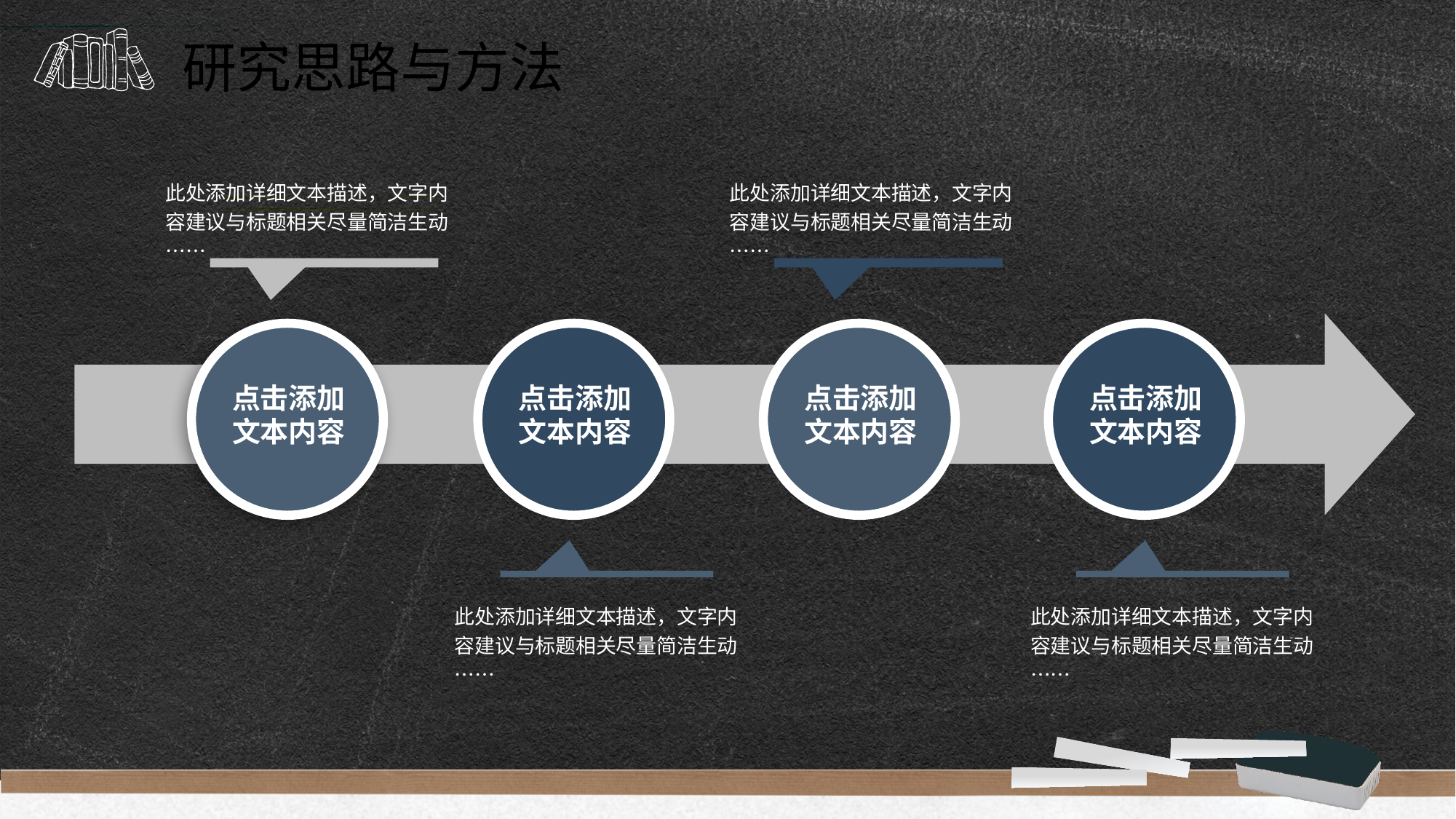

研究思路与方法
此处添加详细文本描述，文字内容建议与标题相关尽量简洁生动……
此处添加详细文本描述，文字内容建议与标题相关尽量简洁生动……

点击添加
文本内容

点击添加
文本内容

点击添加
文本内容

点击添加
文本内容

此处添加详细文本描述，文字内容建议与标题相关尽量简洁生动……
此处添加详细文本描述，文字内容建议与标题相关尽量简洁生动……